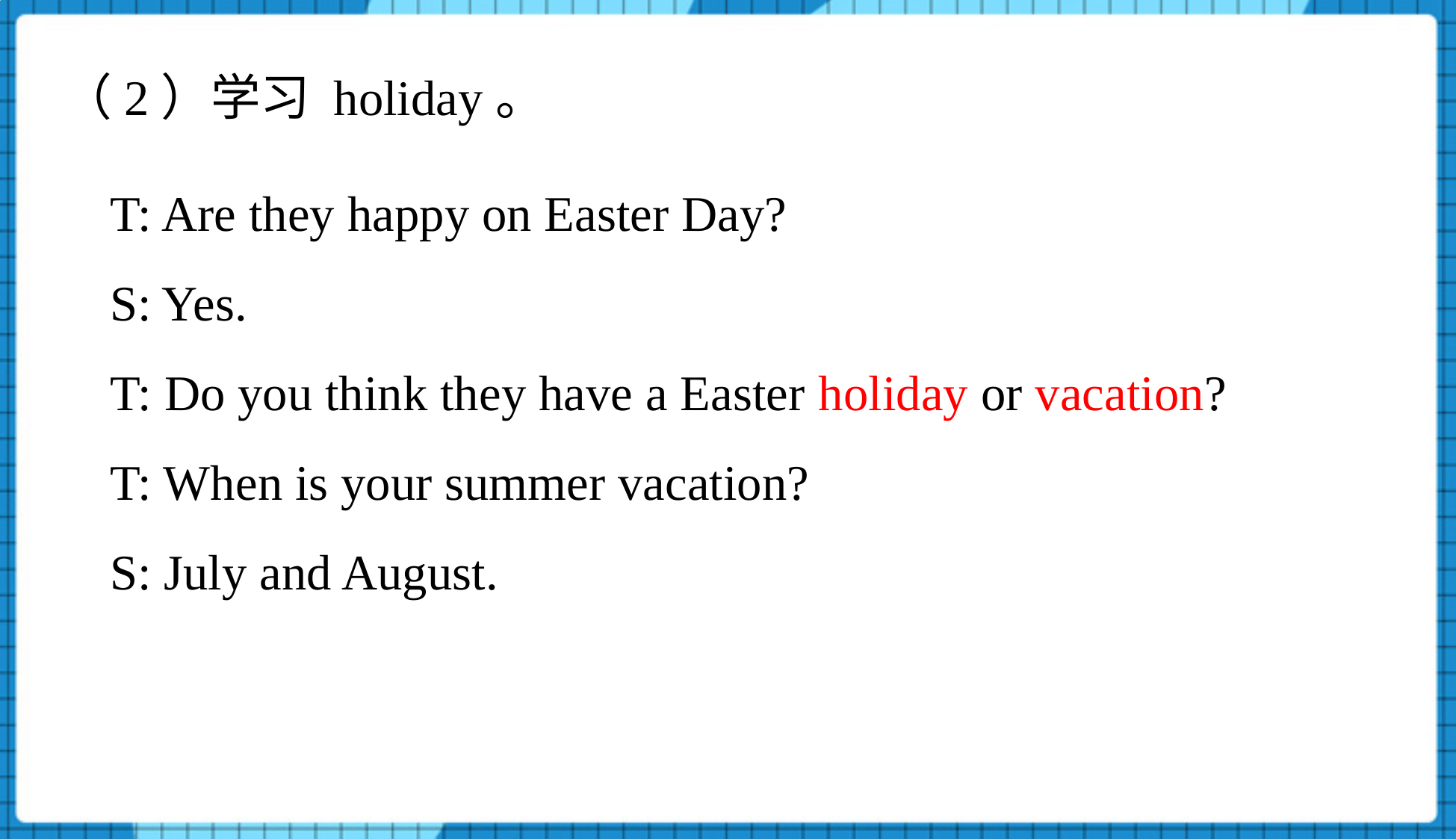

（2）学习 holiday。
T: Are they happy on Easter Day?
S: Yes.
T: Do you think they have a Easter holiday or vacation?
T: When is your summer vacation?
S: July and August.